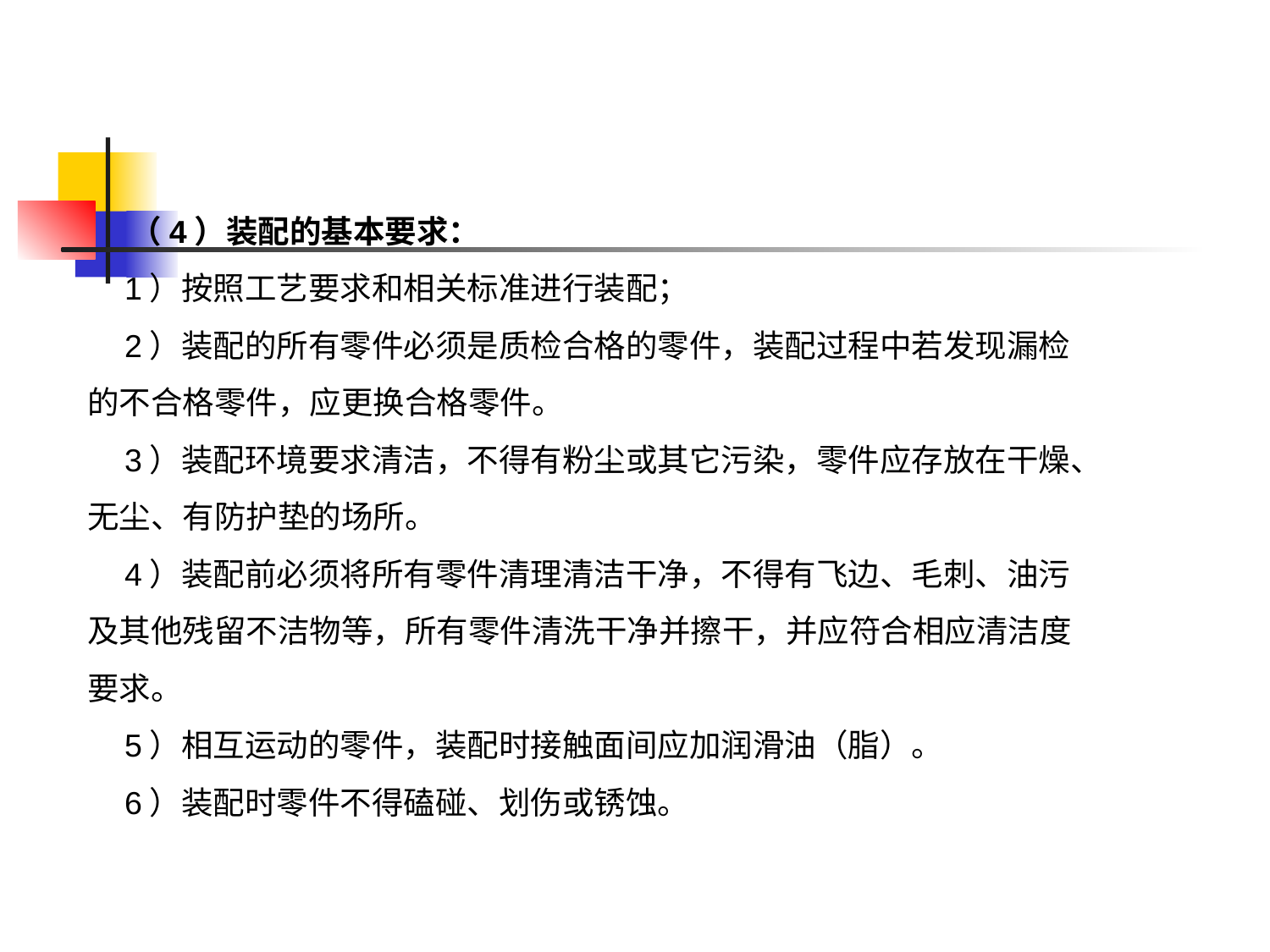

（4）装配的基本要求：
1）按照工艺要求和相关标准进行装配；
2）装配的所有零件必须是质检合格的零件，装配过程中若发现漏检的不合格零件，应更换合格零件。
3）装配环境要求清洁，不得有粉尘或其它污染，零件应存放在干燥、无尘、有防护垫的场所。
4）装配前必须将所有零件清理清洁干净，不得有飞边、毛刺、油污及其他残留不洁物等，所有零件清洗干净并擦干，并应符合相应清洁度要求。
5）相互运动的零件，装配时接触面间应加润滑油（脂）。
6）装配时零件不得磕碰、划伤或锈蚀。